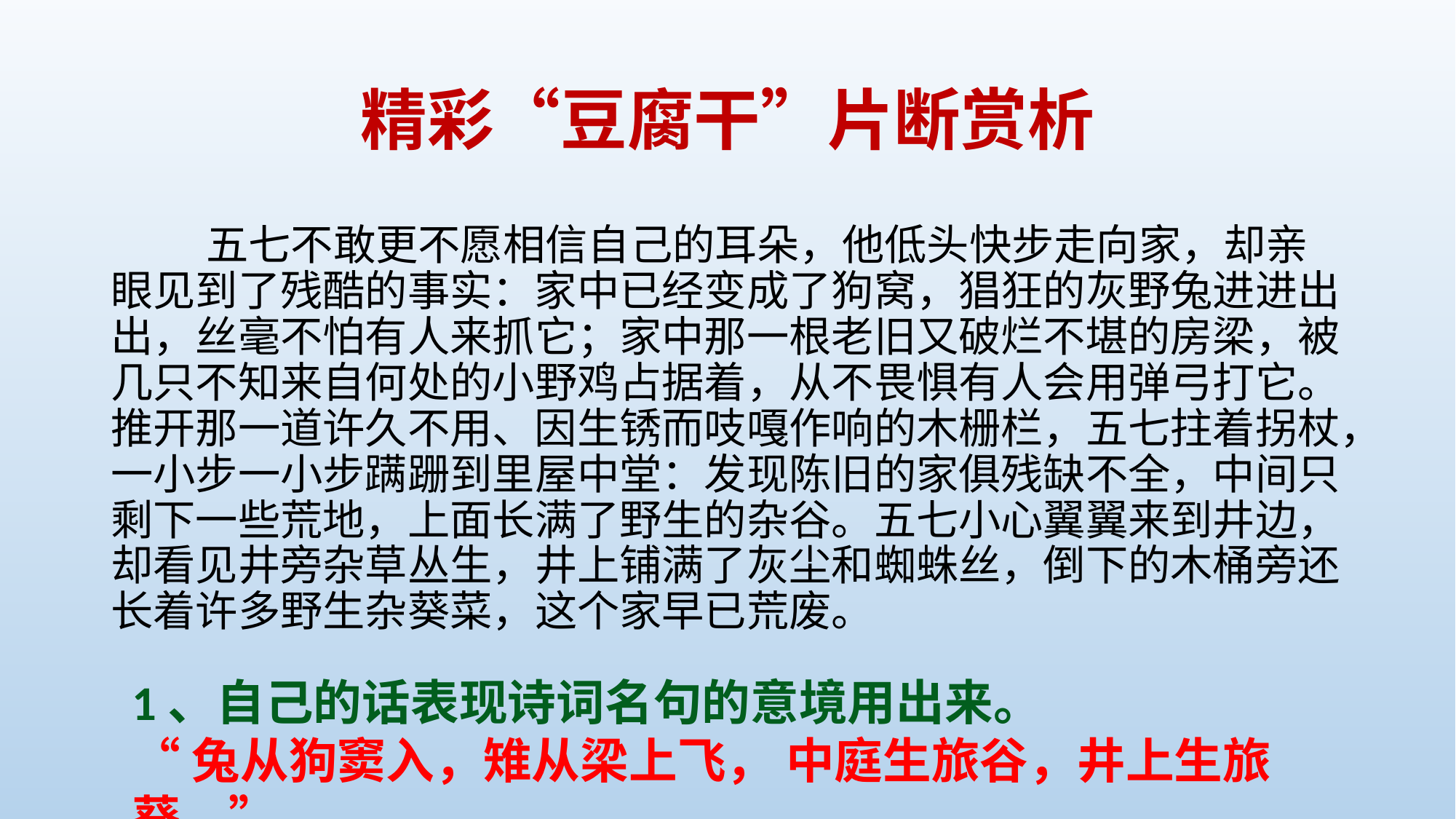

# 精彩“豆腐干”片断赏析
         五七不敢更不愿相信自己的耳朵，他低头快步走向家，却亲眼见到了残酷的事实：家中已经变成了狗窝，猖狂的灰野兔进进出出，丝毫不怕有人来抓它；家中那一根老旧又破烂不堪的房梁，被几只不知来自何处的小野鸡占据着，从不畏惧有人会用弹弓打它。推开那一道许久不用、因生锈而吱嘎作响的木栅栏，五七拄着拐杖，一小步一小步蹒跚到里屋中堂：发现陈旧的家俱残缺不全，中间只剩下一些荒地，上面长满了野生的杂谷。五七小心翼翼来到井边，却看见井旁杂草丛生，井上铺满了灰尘和蜘蛛丝，倒下的木桶旁还长着许多野生杂葵菜，这个家早已荒废。

1、自己的话表现诗词名句的意境用出来。
“兔从狗窦入，雉从梁上飞， 中庭生旅谷，井上生旅葵。”